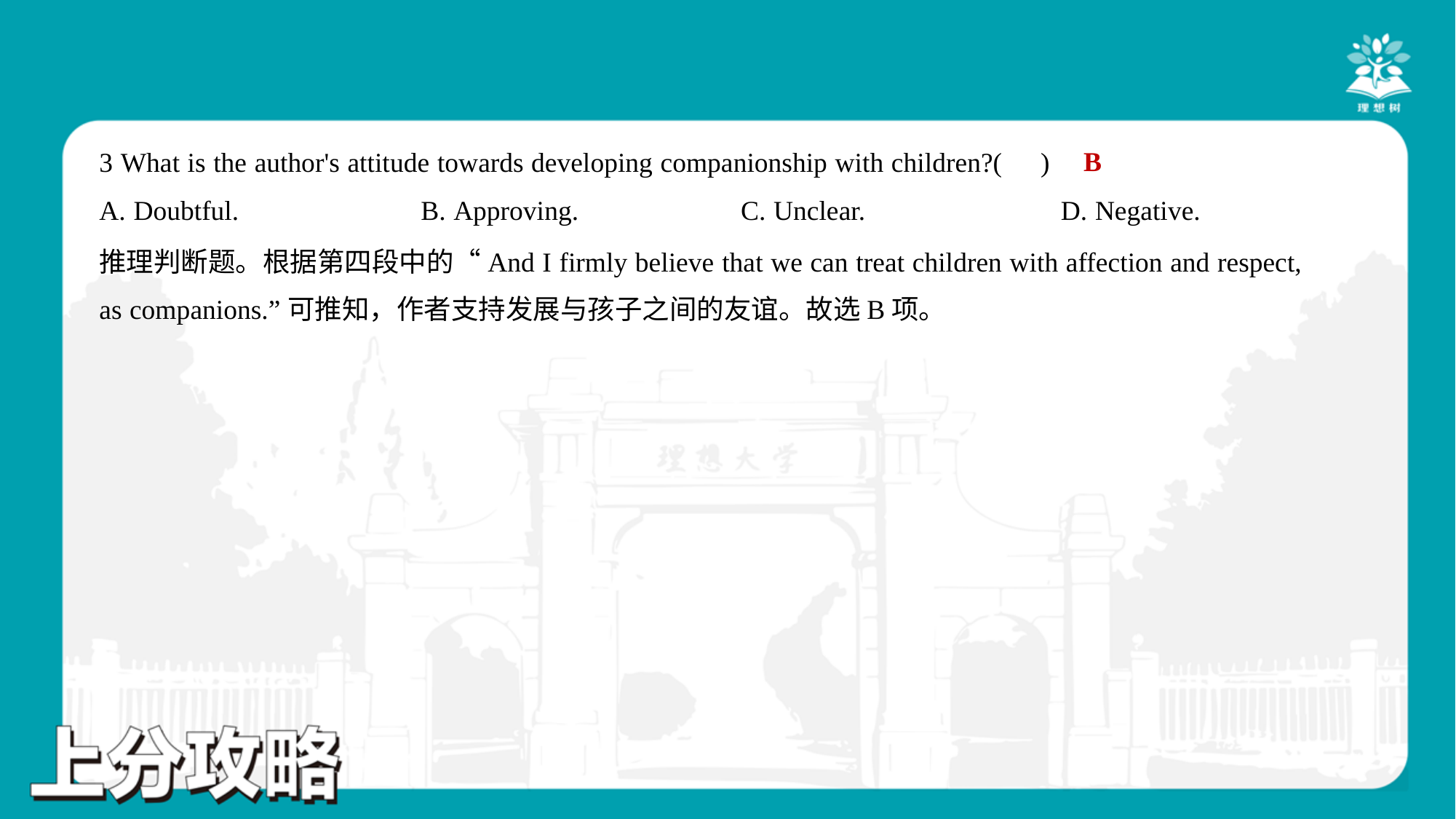

B
3 What is the author's attitude towards developing companionship with children?(     )
A. Doubtful.	B. Approving.	C. Unclear.	D. Negative.
推理判断题。根据第四段中的“And I firmly believe that we can treat children with affection and respect,
as companions.”可推知，作者支持发展与孩子之间的友谊。故选B项。